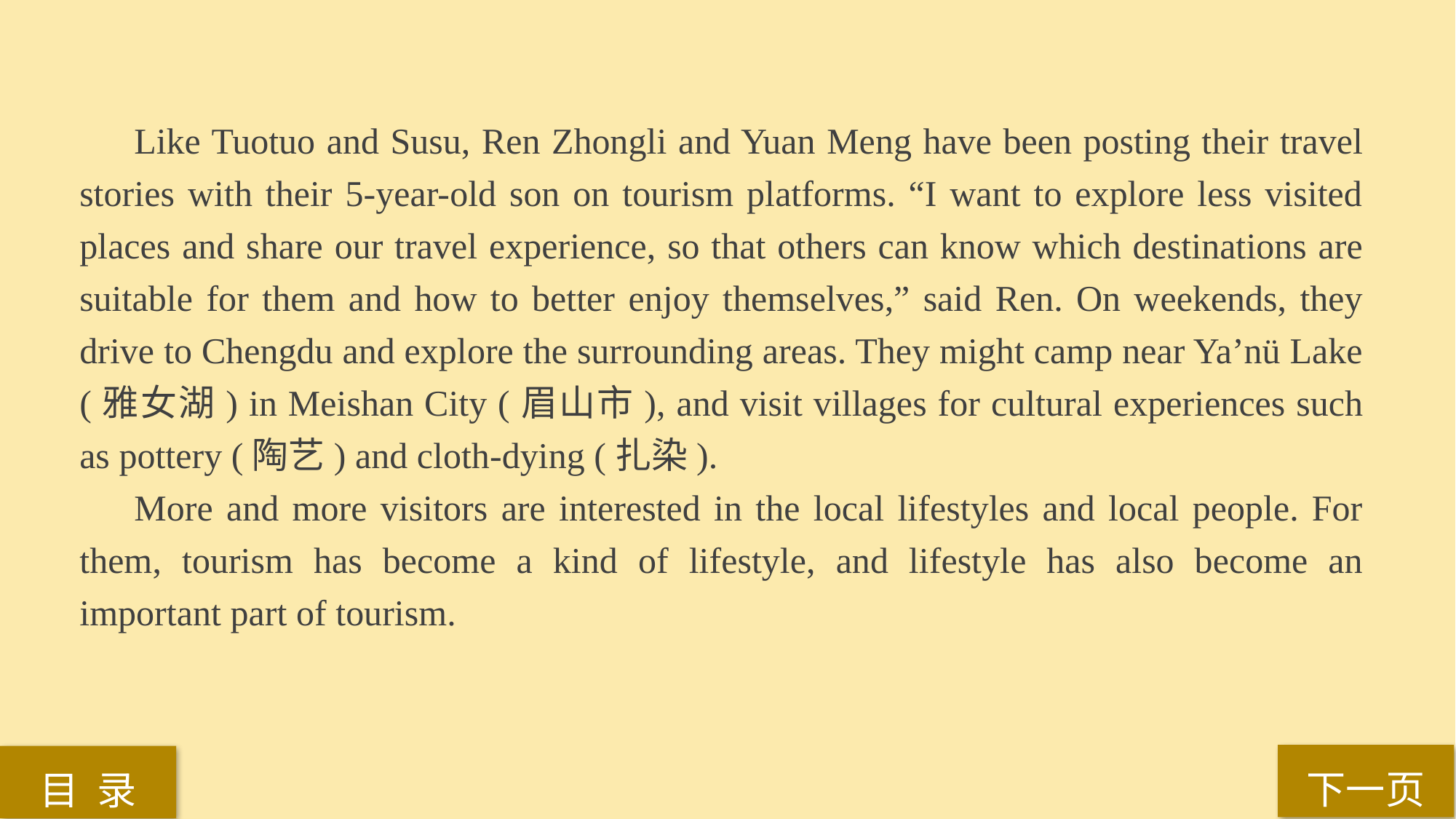

Like Tuotuo and Susu, Ren Zhongli and Yuan Meng have been posting their travel stories with their 5-year-old son on tourism platforms. “I want to explore less visited places and share our travel experience, so that others can know which destinations are suitable for them and how to better enjoy themselves,” said Ren. On weekends, they drive to Chengdu and explore the surrounding areas. They might camp near Ya’nü Lake (雅女湖) in Meishan City (眉山市), and visit villages for cultural experiences such as pottery (陶艺) and cloth-dying (扎染).
More and more visitors are interested in the local lifestyles and local people. For them, tourism has become a kind of lifestyle, and lifestyle has also become an important part of tourism.